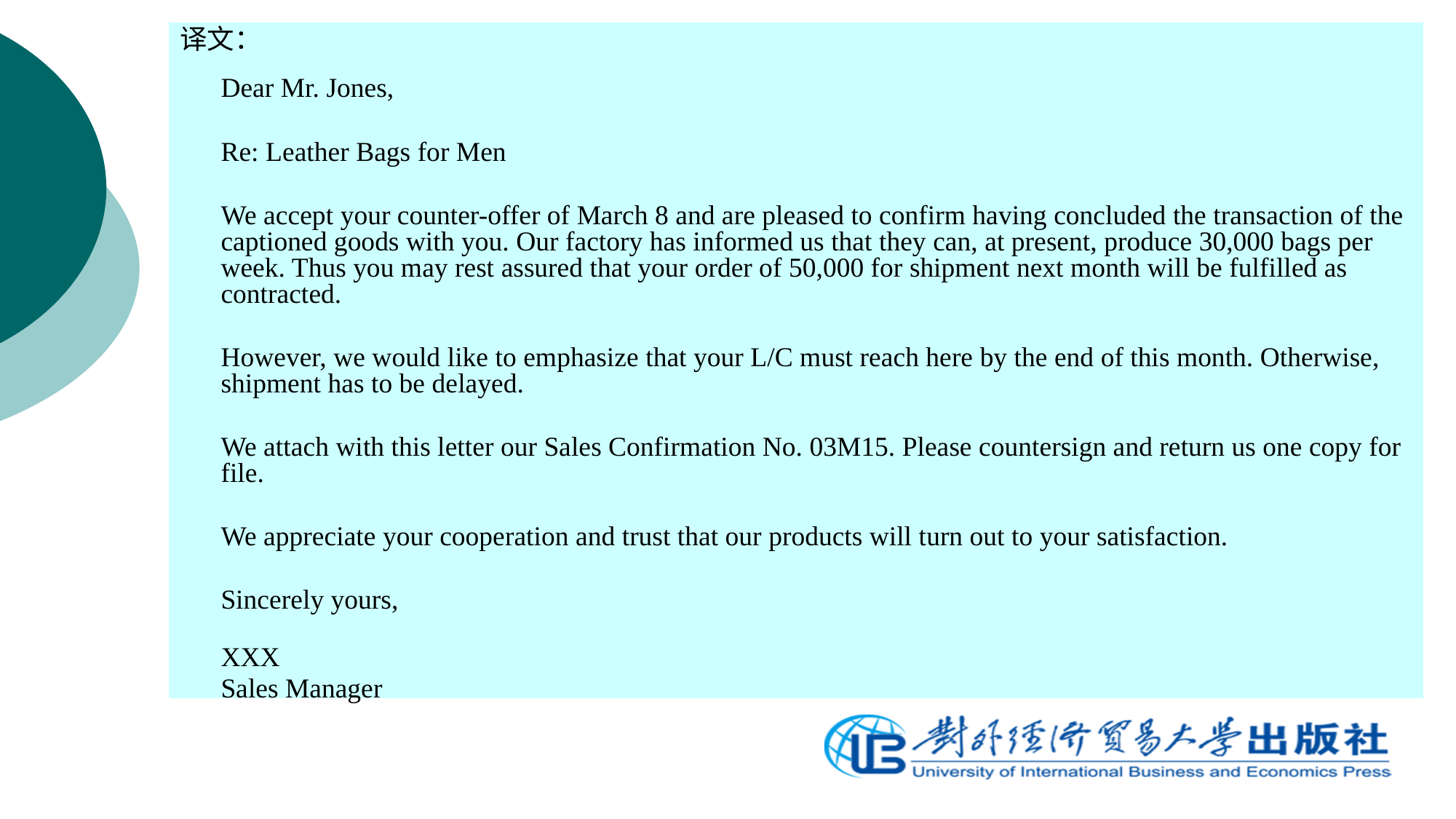

译文：

	Dear Mr. Jones,

	Re: Leather Bags for Men

	We accept your counter-offer of March 8 and are pleased to confirm having concluded the transaction of the captioned goods with you. Our factory has informed us that they can, at present, produce 30,000 bags per week. Thus you may rest assured that your order of 50,000 for shipment next month will be fulfilled as contracted.

	However, we would like to emphasize that your L/C must reach here by the end of this month. Otherwise, shipment has to be delayed.

	We attach with this letter our Sales Confirmation No. 03M15. Please countersign and return us one copy for file.

	We appreciate your cooperation and trust that our products will turn out to your satisfaction.

	Sincerely yours,
	XXX
	Sales Manager
#